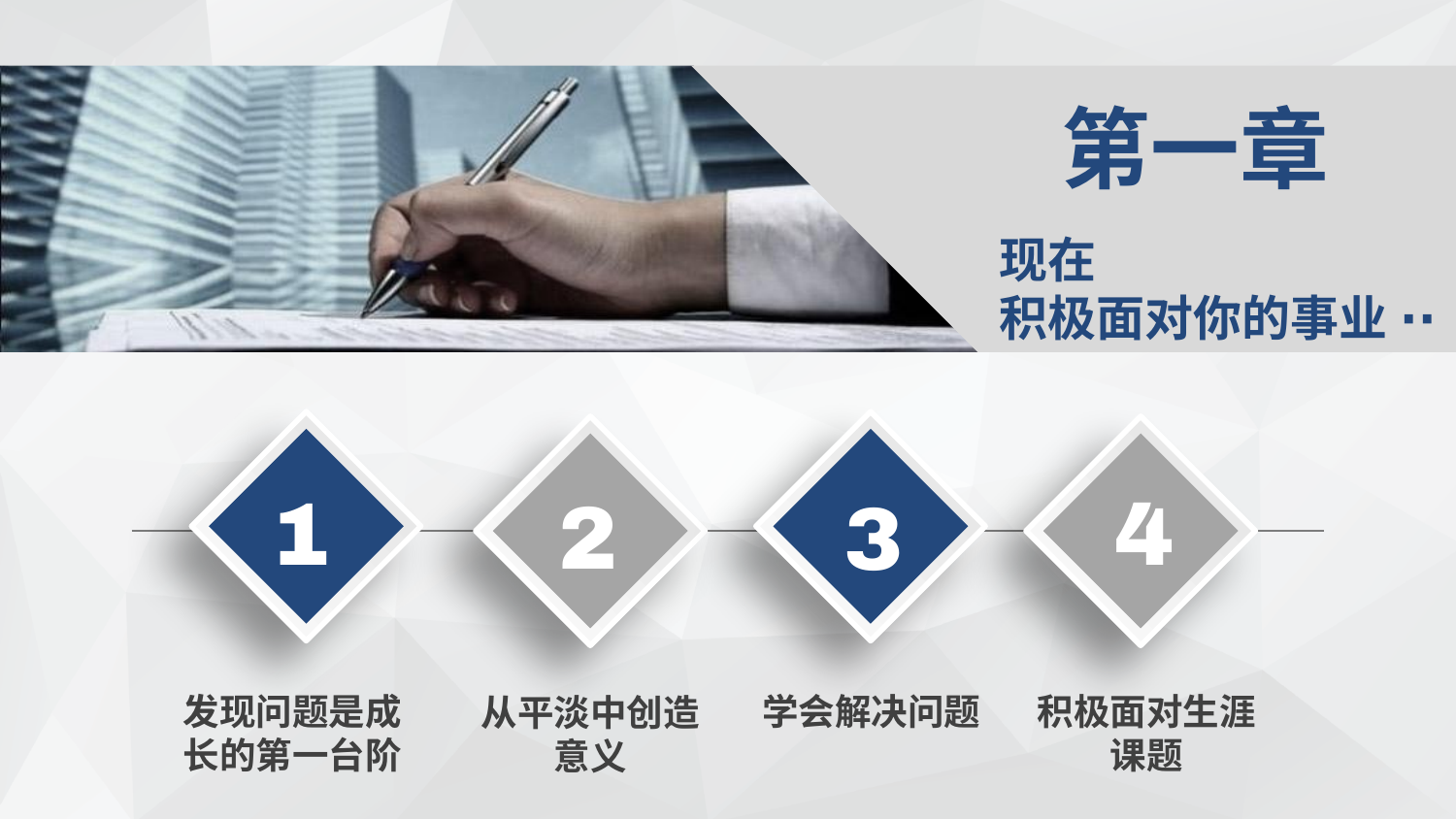

第一章
现在
积极面对你的事业··

4
1
2
3
发现问题是成长的第一台阶
学会解决问题
积极面对生涯课题
从平淡中创造意义